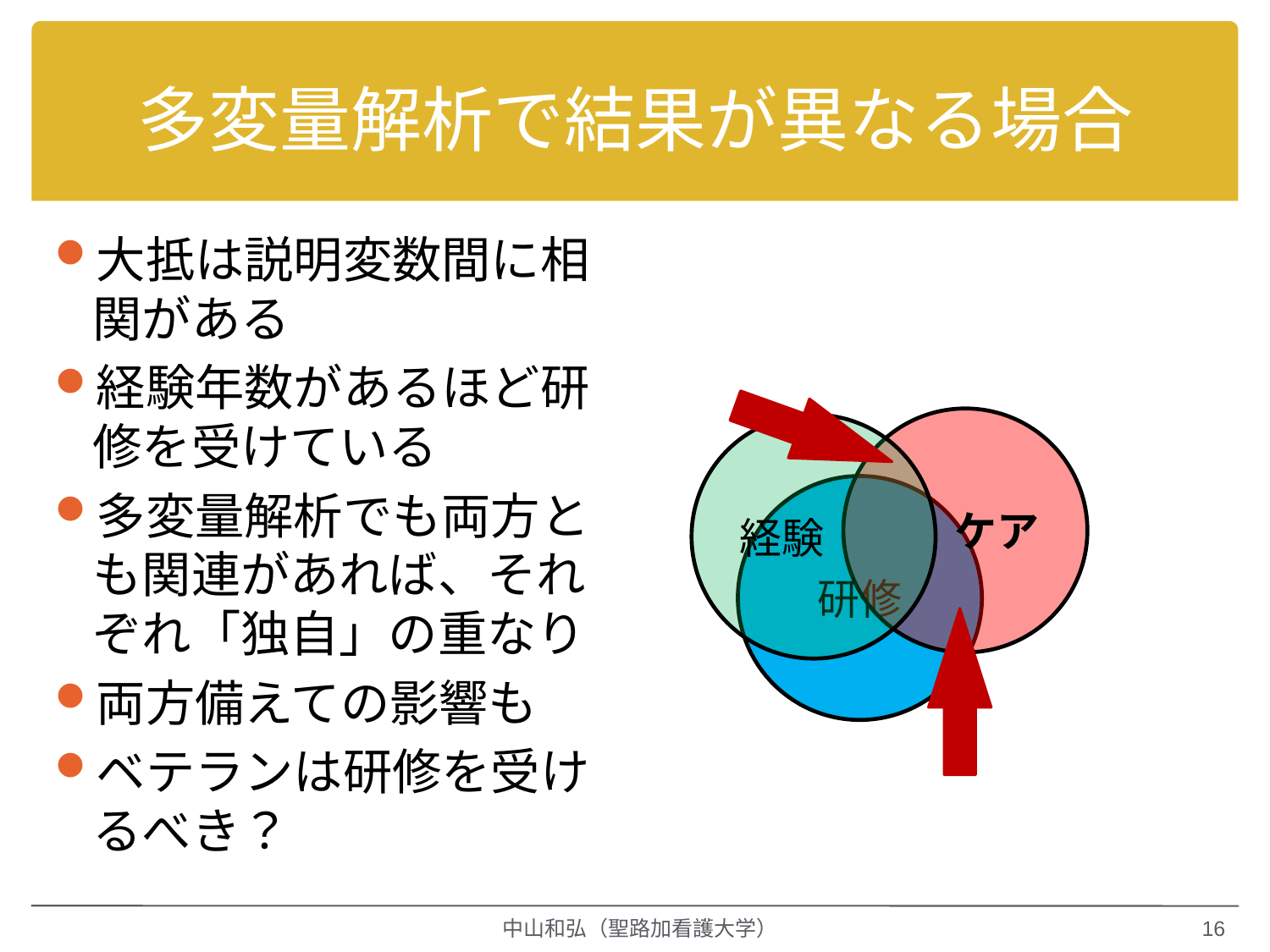

# 多変量解析で結果が異なる場合
大抵は説明変数間に相関がある
経験年数があるほど研修を受けている
多変量解析でも両方とも関連があれば、それぞれ「独自」の重なり
両方備えての影響も
ベテランは研修を受けるべき？

ケア
経験
研修

中山和弘（聖路加看護大学）
16